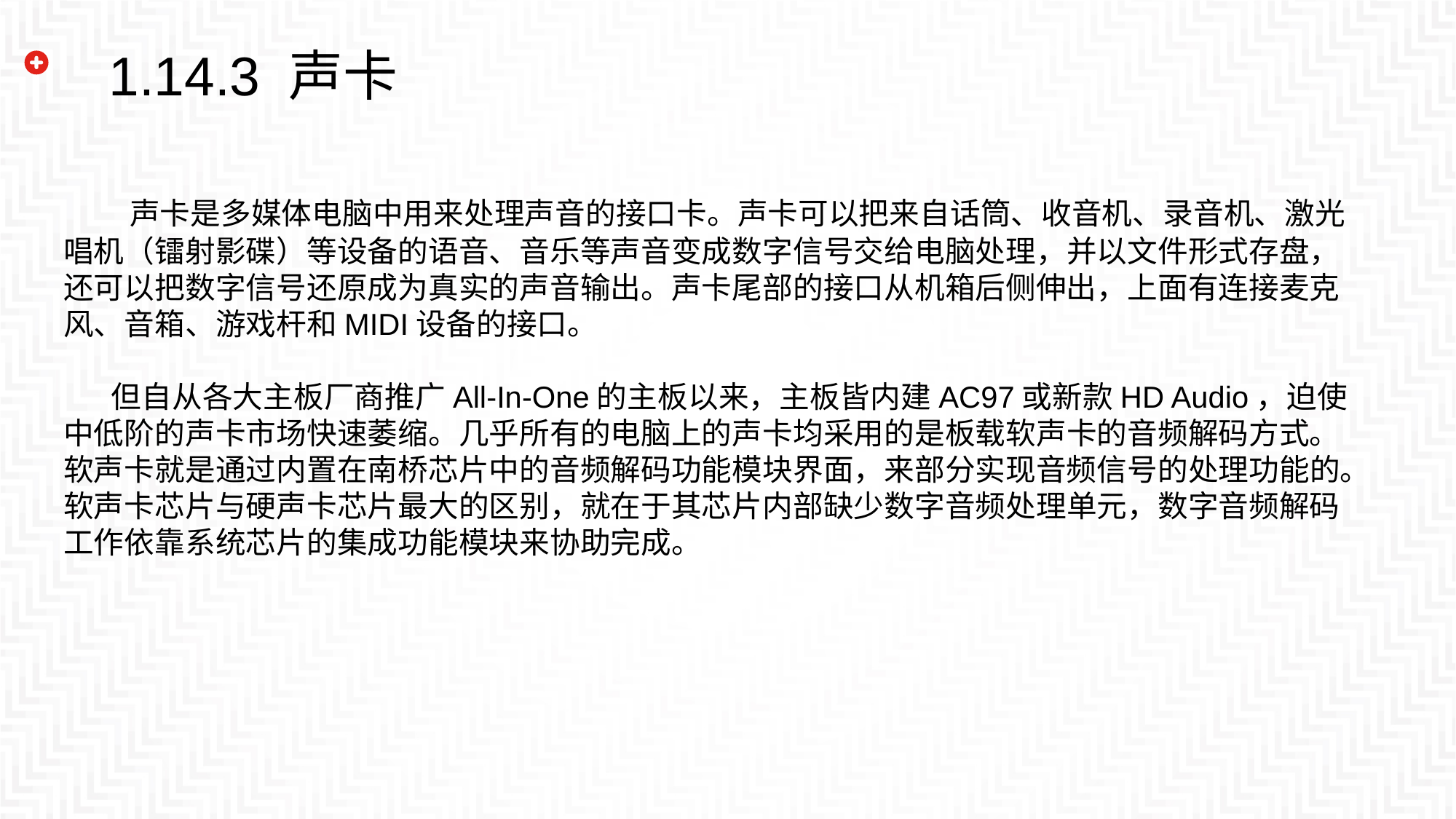

1.14.3 声卡
       声卡是多媒体电脑中用来处理声音的接口卡。声卡可以把来自话筒、收音机、录音机、激光唱机（镭射影碟）等设备的语音、音乐等声音变成数字信号交给电脑处理，并以文件形式存盘，还可以把数字信号还原成为真实的声音输出。声卡尾部的接口从机箱后侧伸出，上面有连接麦克风、音箱、游戏杆和MIDI设备的接口。

      但自从各大主板厂商推广All-In-One的主板以来，主板皆内建AC97或新款HD Audio，迫使中低阶的声卡市场快速萎缩。几乎所有的电脑上的声卡均采用的是板载软声卡的音频解码方式。软声卡就是通过内置在南桥芯片中的音频解码功能模块界面，来部分实现音频信号的处理功能的。软声卡芯片与硬声卡芯片最大的区别，就在于其芯片内部缺少数字音频处理单元，数字音频解码工作依靠系统芯片的集成功能模块来协助完成。